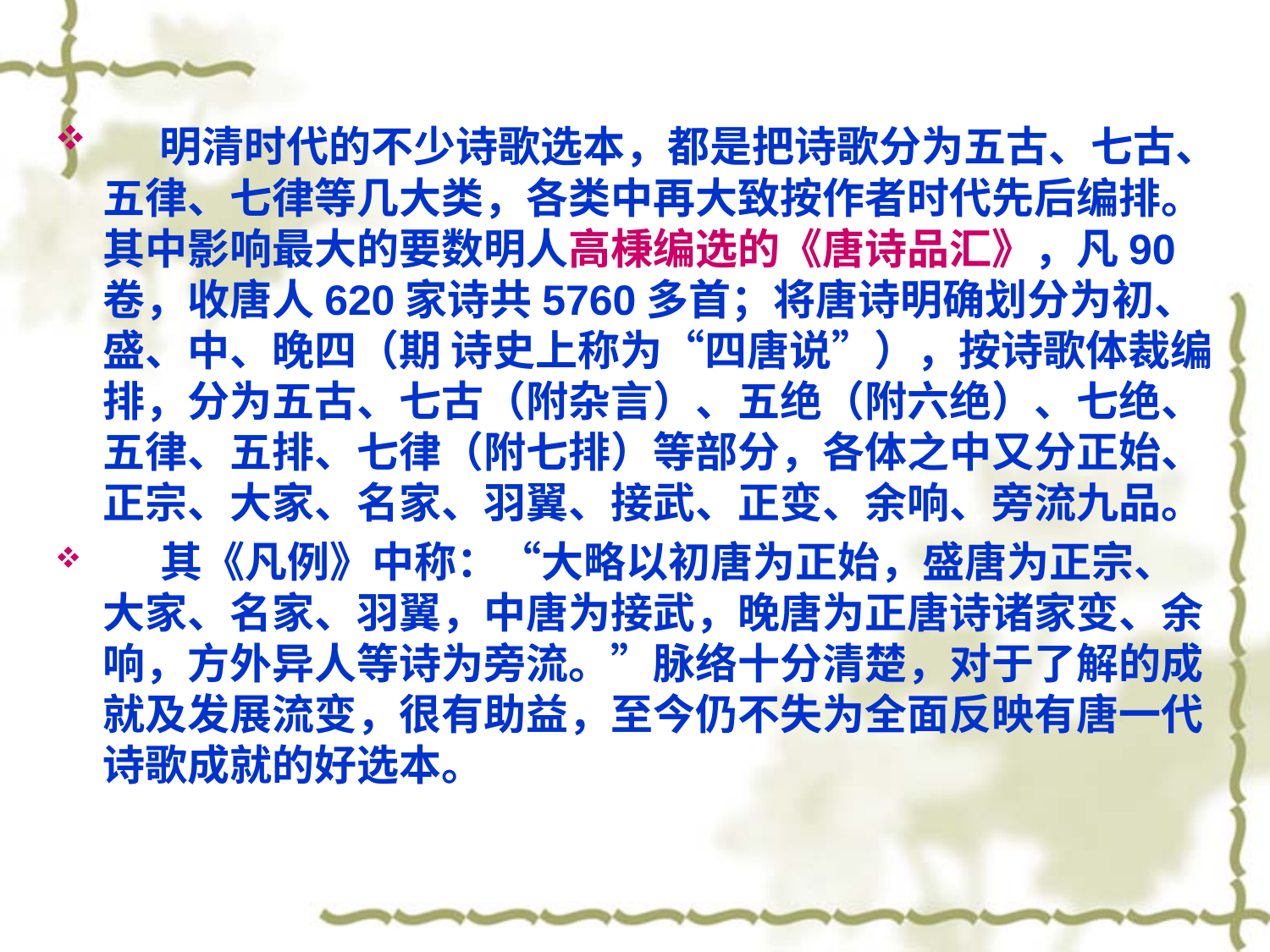

#
    明清时代的不少诗歌选本，都是把诗歌分为五古、七古、五律、七律等几大类，各类中再大致按作者时代先后编排。其中影响最大的要数明人高棅编选的《唐诗品汇》，凡90卷，收唐人620家诗共5760多首；将唐诗明确划分为初、盛、中、晚四（期 诗史上称为“四唐说”），按诗歌体裁编排，分为五古、七古（附杂言）、五绝（附六绝）、七绝、五律、五排、七律（附七排）等部分，各体之中又分正始、正宗、大家、名家、羽翼、接武、正变、余响、旁流九品。
     其《凡例》中称：“大略以初唐为正始，盛唐为正宗、大家、名家、羽翼，中唐为接武，晚唐为正唐诗诸家变、余响，方外异人等诗为旁流。”脉络十分清楚，对于了解的成就及发展流变，很有助益，至今仍不失为全面反映有唐一代诗歌成就的好选本。